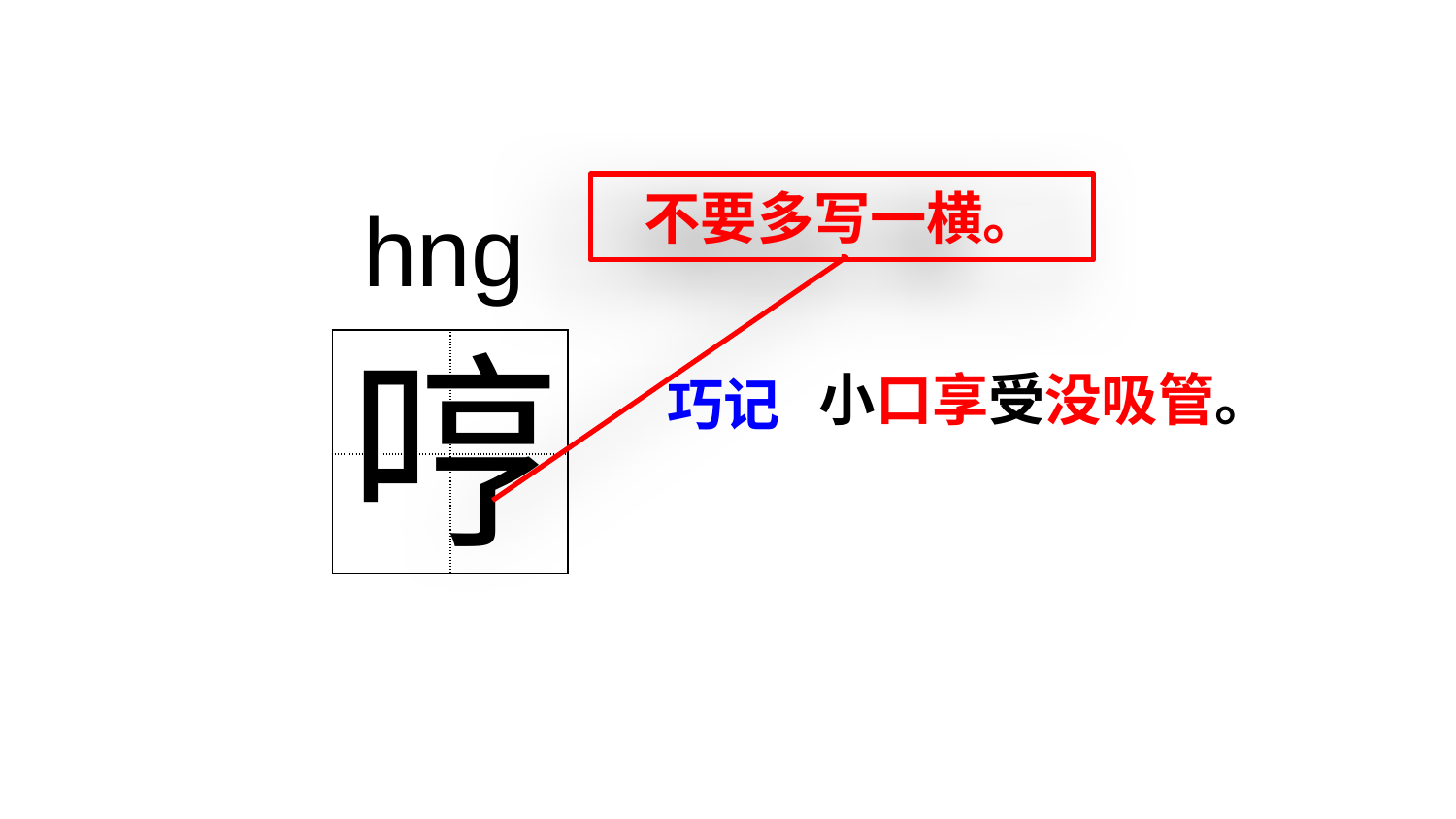

不要多写一横。
hng
哼
|  |  |
| --- | --- |
|  |  |
小口享受没吸管。
巧记